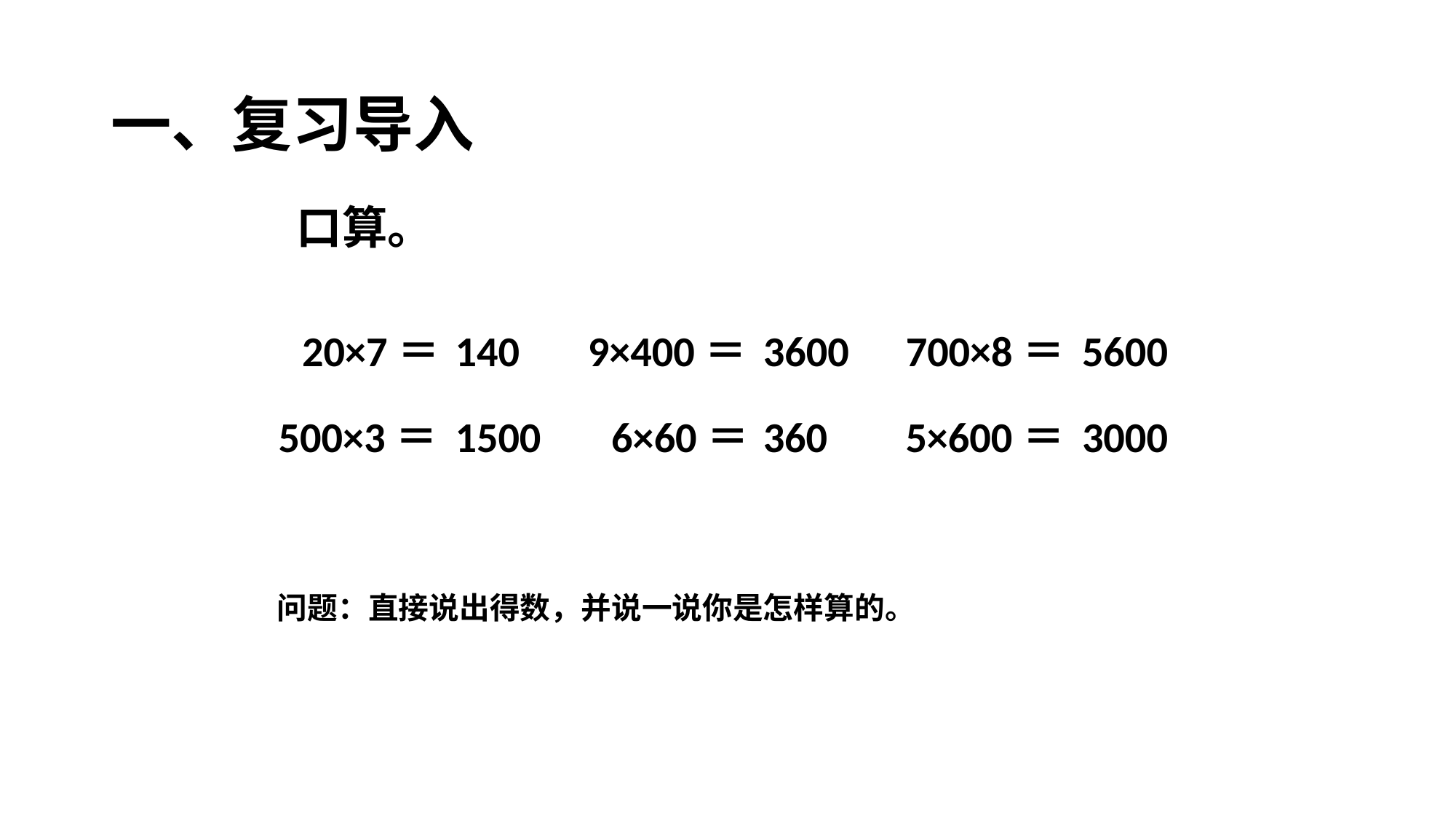

一、复习导入
口算。
20×7＝
140
9×400＝
3600
700×8＝
5600
500×3＝
1500
6×60＝
360
5×600＝

3000
问题：直接说出得数，并说一说你是怎样算的。